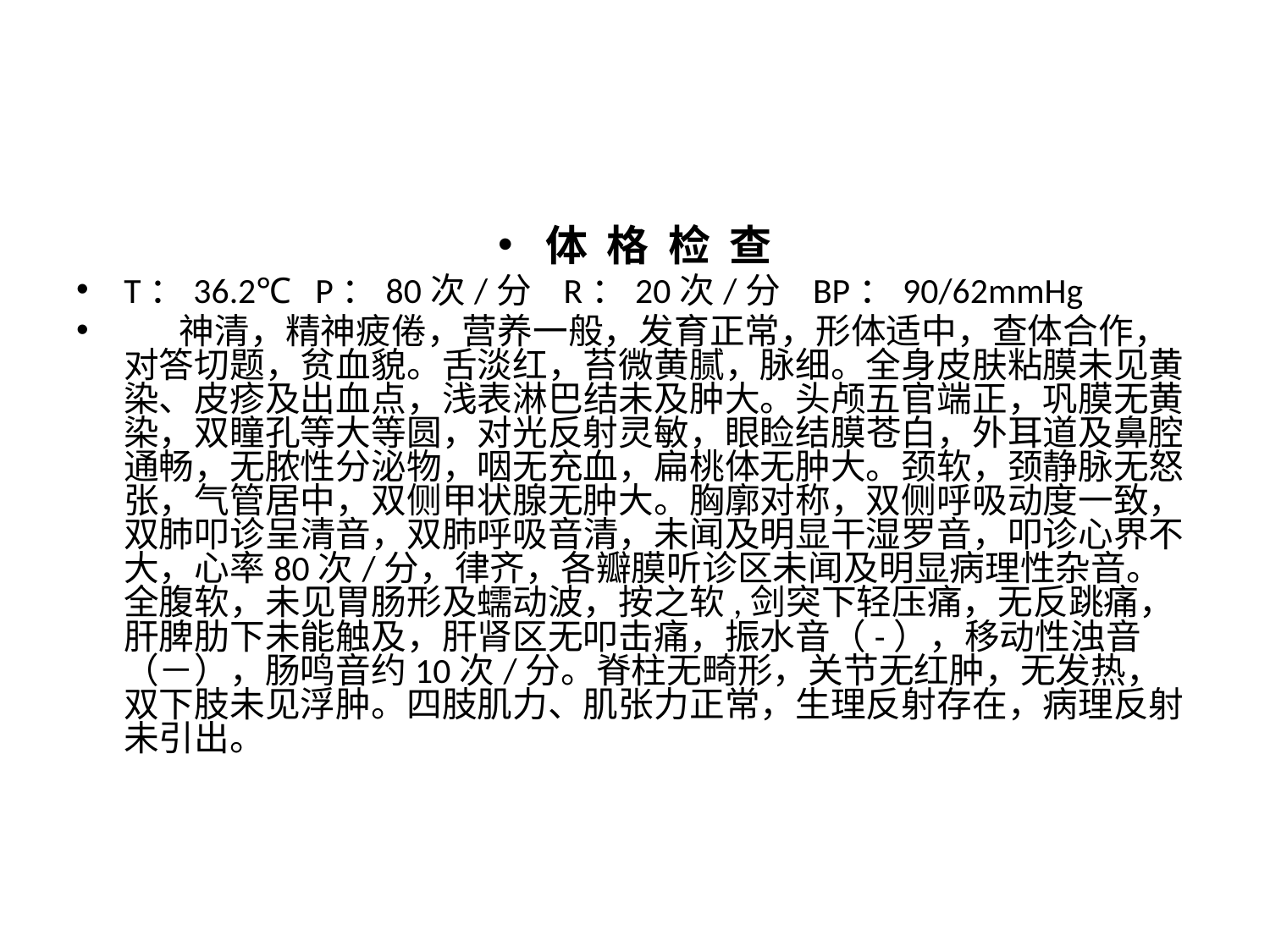

体  格  检  查
T：36.2℃   P：80次/分   R：20次/分   BP：90/62mmHg
      神清，精神疲倦，营养一般，发育正常，形体适中，查体合作，对答切题，贫血貌。舌淡红，苔微黄腻，脉细。全身皮肤粘膜未见黄染、皮疹及出血点，浅表淋巴结未及肿大。头颅五官端正，巩膜无黄染，双瞳孔等大等圆，对光反射灵敏，眼睑结膜苍白，外耳道及鼻腔通畅，无脓性分泌物，咽无充血，扁桃体无肿大。颈软，颈静脉无怒张，气管居中，双侧甲状腺无肿大。胸廓对称，双侧呼吸动度一致，双肺叩诊呈清音，双肺呼吸音清，未闻及明显干湿罗音，叩诊心界不大，心率80次/分，律齐，各瓣膜听诊区未闻及明显病理性杂音。全腹软，未见胃肠形及蠕动波，按之软,剑突下轻压痛，无反跳痛，肝脾肋下未能触及，肝肾区无叩击痛，振水音（-），移动性浊音（－），肠鸣音约10次/分。脊柱无畸形，关节无红肿，无发热，双下肢未见浮肿。四肢肌力、肌张力正常，生理反射存在，病理反射未引出。